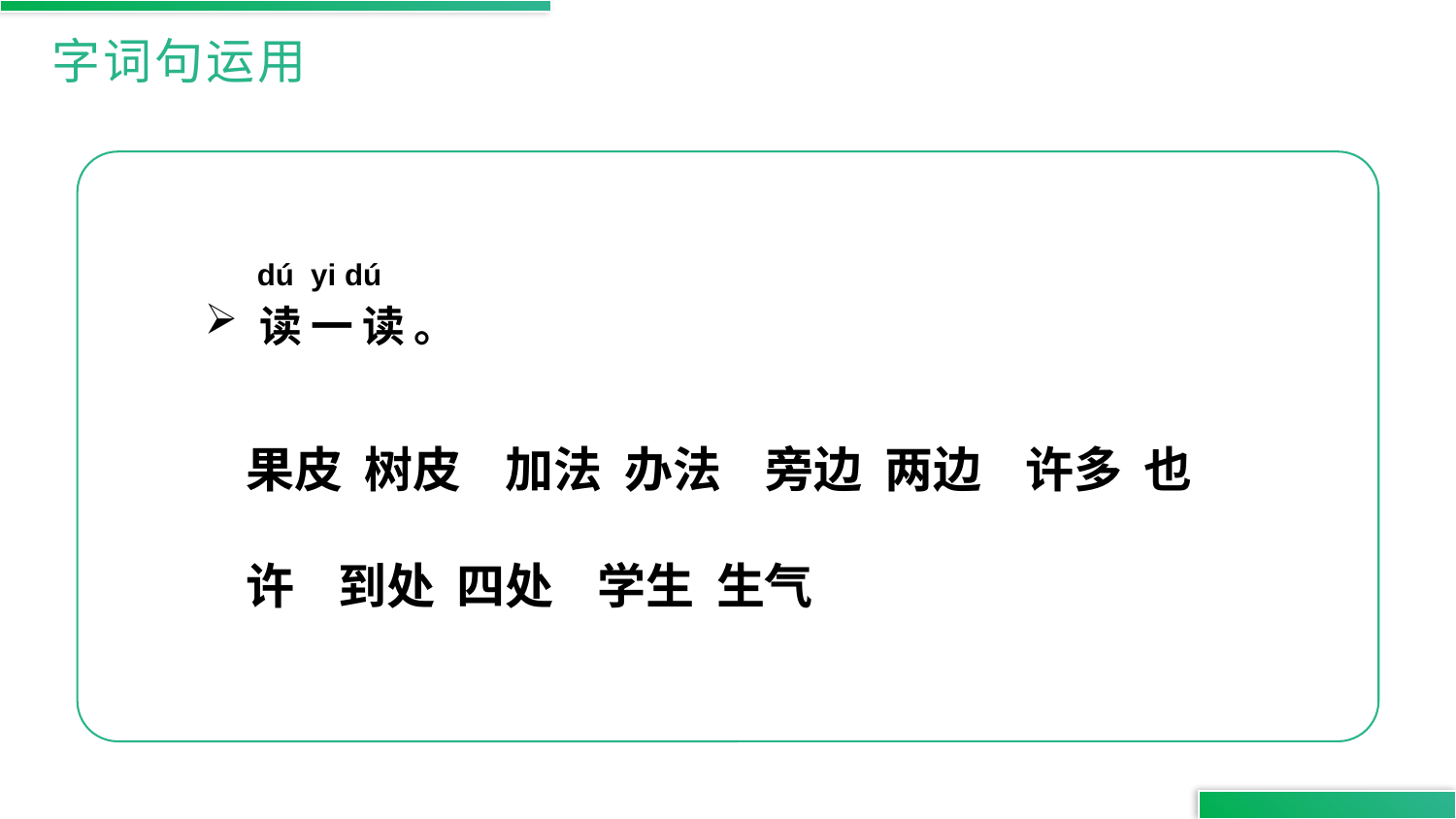

字词句运用
dú  yi dú
读一读。
果皮  树皮    加法  办法    旁边  两边    许多  也许    到处  四处    学生  生气